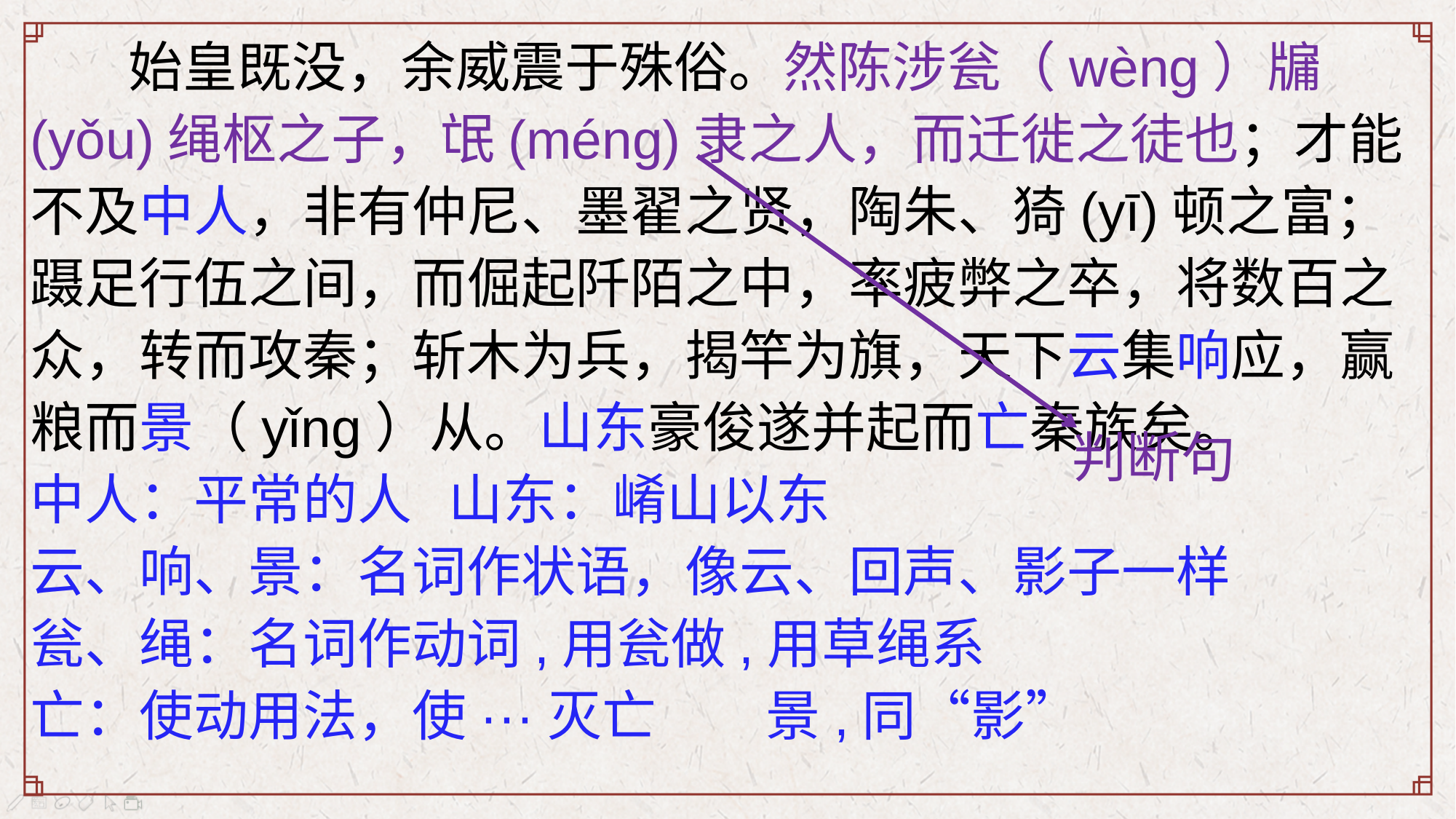

始皇既没，余威震于殊俗。然陈涉瓮（wèng）牖(yǒu)绳枢之子，氓(méng)隶之人，而迁徙之徒也；才能不及中人，非有仲尼、墨翟之贤，陶朱、猗(yī)顿之富；蹑足行伍之间，而倔起阡陌之中，率疲弊之卒，将数百之众，转而攻秦；斩木为兵，揭竿为旗，天下云集响应，赢粮而景（yǐng）从。山东豪俊遂并起而亡秦族矣。
中人：平常的人   山东：崤山以东
云、响、景：名词作状语，像云、回声、影子一样
瓮、绳：名词作动词,用瓮做,用草绳系
亡：使动用法，使···灭亡         景,同“影”
判断句